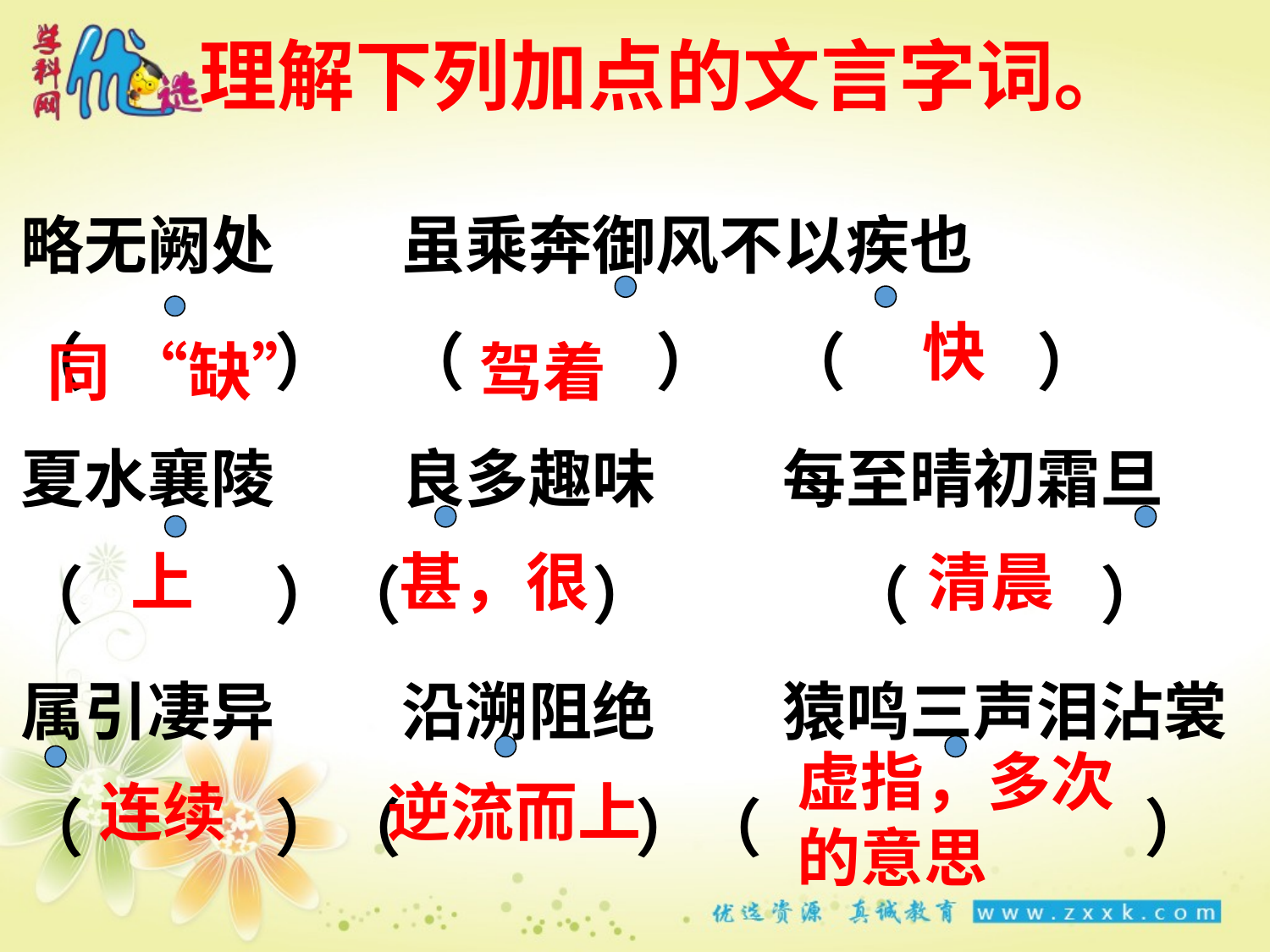

# 理解下列加点的文言字词。
略无阙处　　虽乘奔御风不以疾也
（　　　）　（　　　）　（　　　）
夏水襄陵　　良多趣味　　每至晴初霜旦
（　　　）（　　　）　　　（　　　）
属引凄异　　沿溯阻绝　　猿鸣三声泪沾裳
（　　　）（　　　   ）（　　　　　　）

　　快
同 “缺”
　驾着

　　上
　甚，很
清晨

虚指，多次的意思

　连续
逆流而上